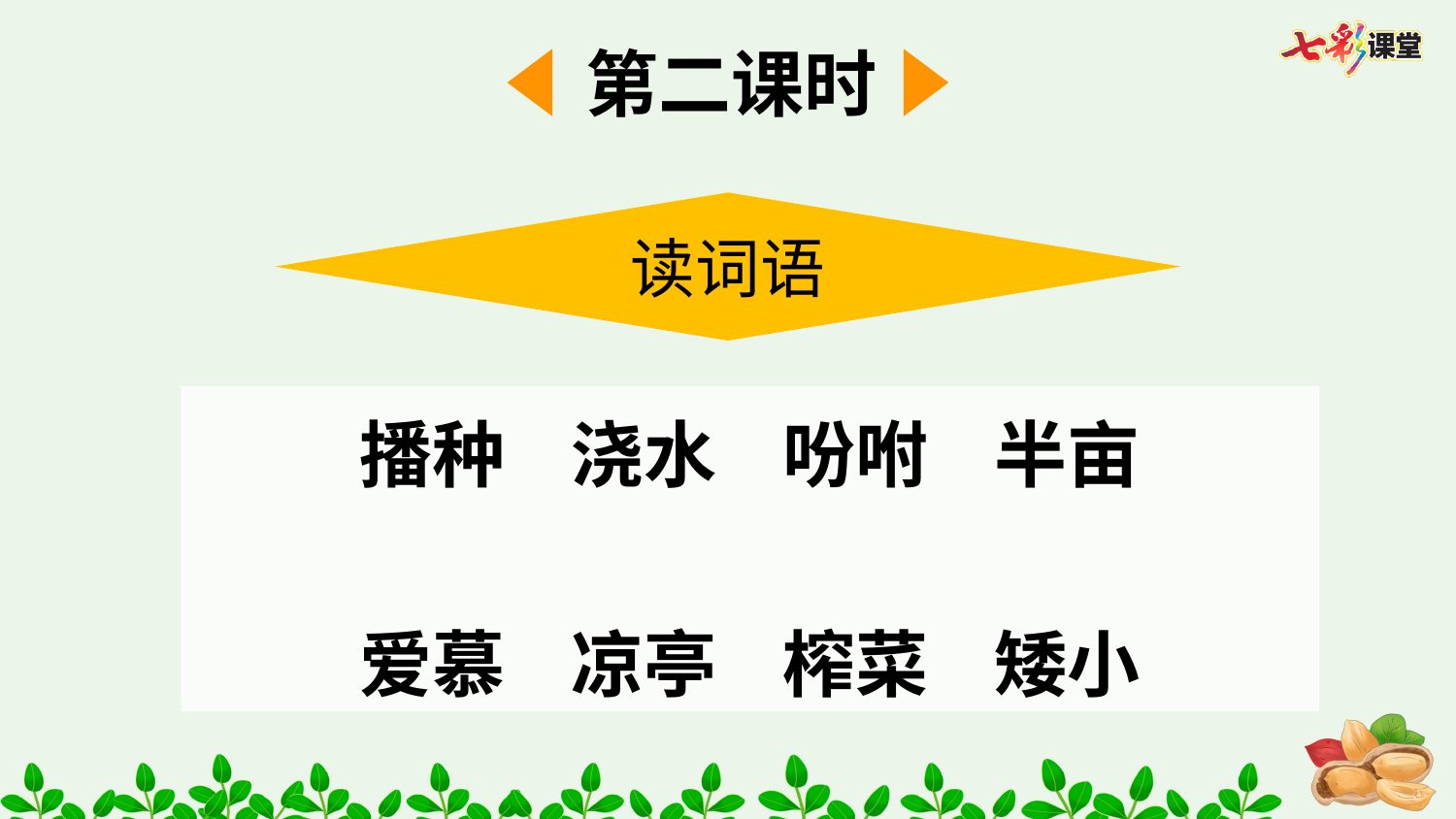

第二课时

读词语
播种    浇水    吩咐    半亩

爱慕    凉亭    榨菜    矮小